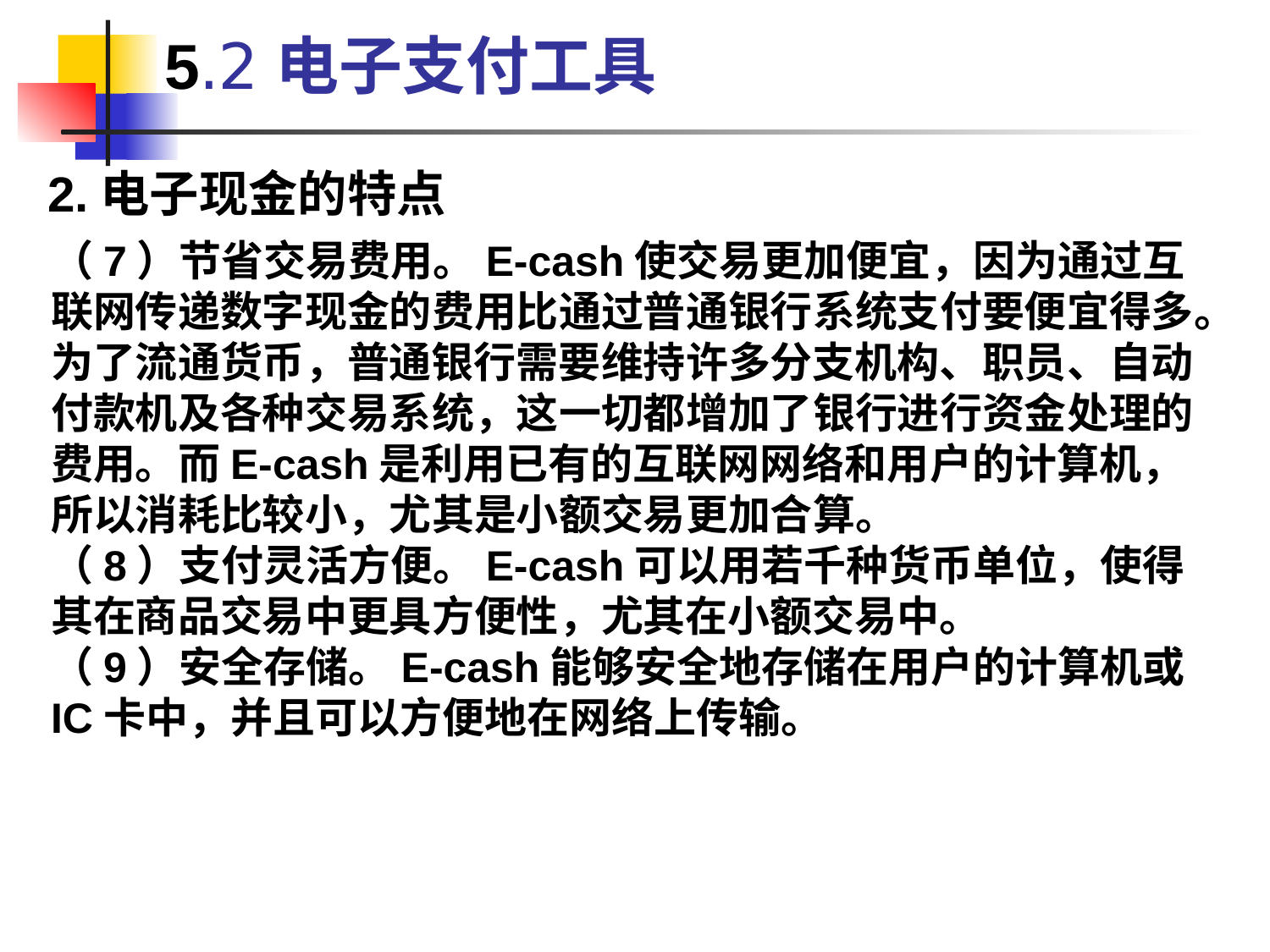

5.2电子支付工具

2.电子现金的特点
（7）节省交易费用。E-cash使交易更加便宜，因为通过互联网传递数字现金的费用比通过普通银行系统支付要便宜得多。为了流通货币，普通银行需要维持许多分支机构、职员、自动付款机及各种交易系统，这一切都增加了银行进行资金处理的费用。而E-cash是利用已有的互联网网络和用户的计算机，所以消耗比较小，尤其是小额交易更加合算。
（8）支付灵活方便。E-cash可以用若千种货币单位，使得其在商品交易中更具方便性，尤其在小额交易中。
（9）安全存储。E-cash能够安全地存储在用户的计算机或IC卡中，并且可以方便地在网络上传输。